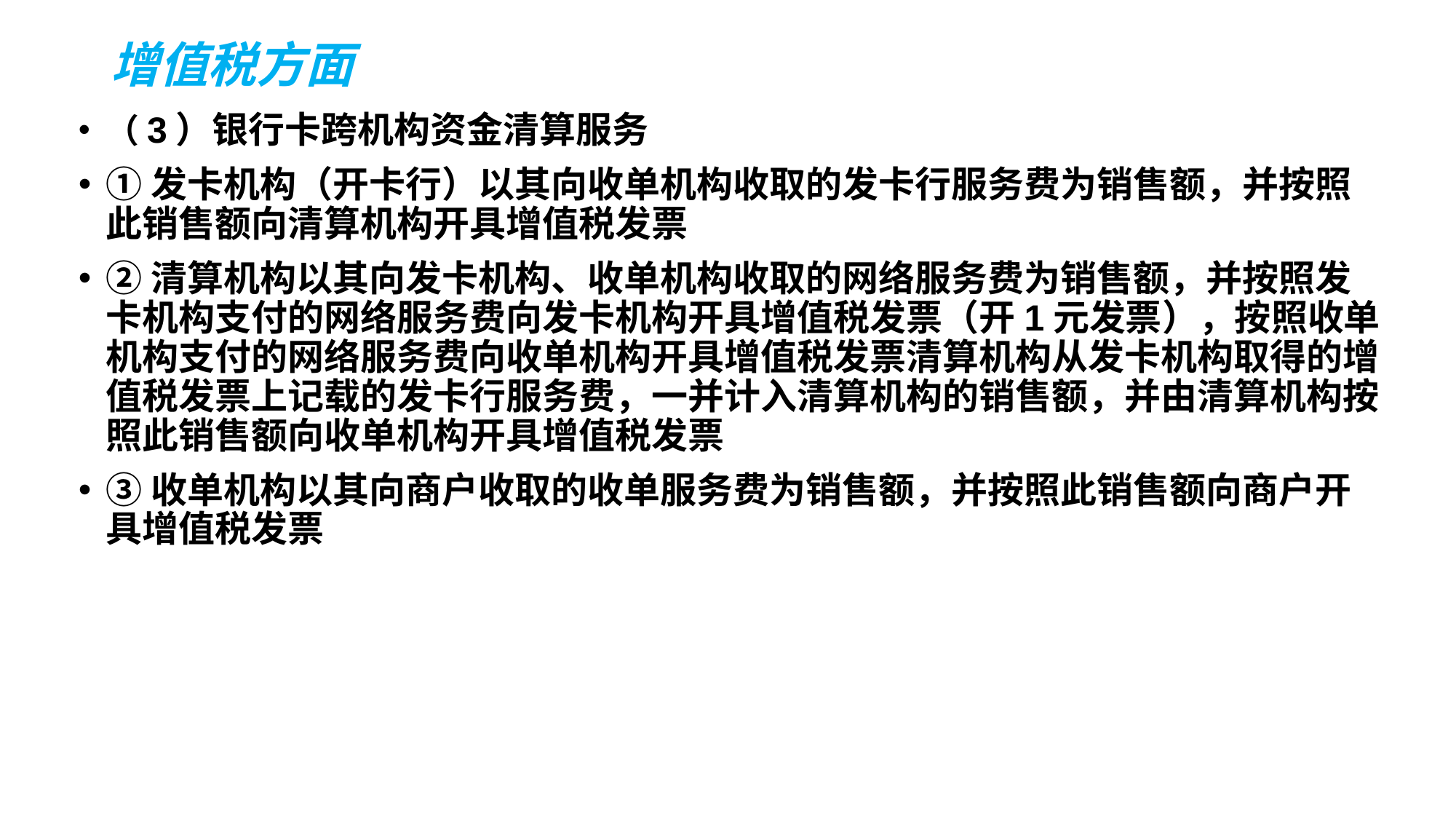

# 增值税方面
（3）银行卡跨机构资金清算服务
①发卡机构（开卡行）以其向收单机构收取的发卡行服务费为销售额，并按照此销售额向清算机构开具增值税发票
②清算机构以其向发卡机构、收单机构收取的网络服务费为销售额，并按照发卡机构支付的网络服务费向发卡机构开具增值税发票（开1元发票），按照收单机构支付的网络服务费向收单机构开具增值税发票清算机构从发卡机构取得的增值税发票上记载的发卡行服务费，一并计入清算机构的销售额，并由清算机构按照此销售额向收单机构开具增值税发票
③收单机构以其向商户收取的收单服务费为销售额，并按照此销售额向商户开具增值税发票